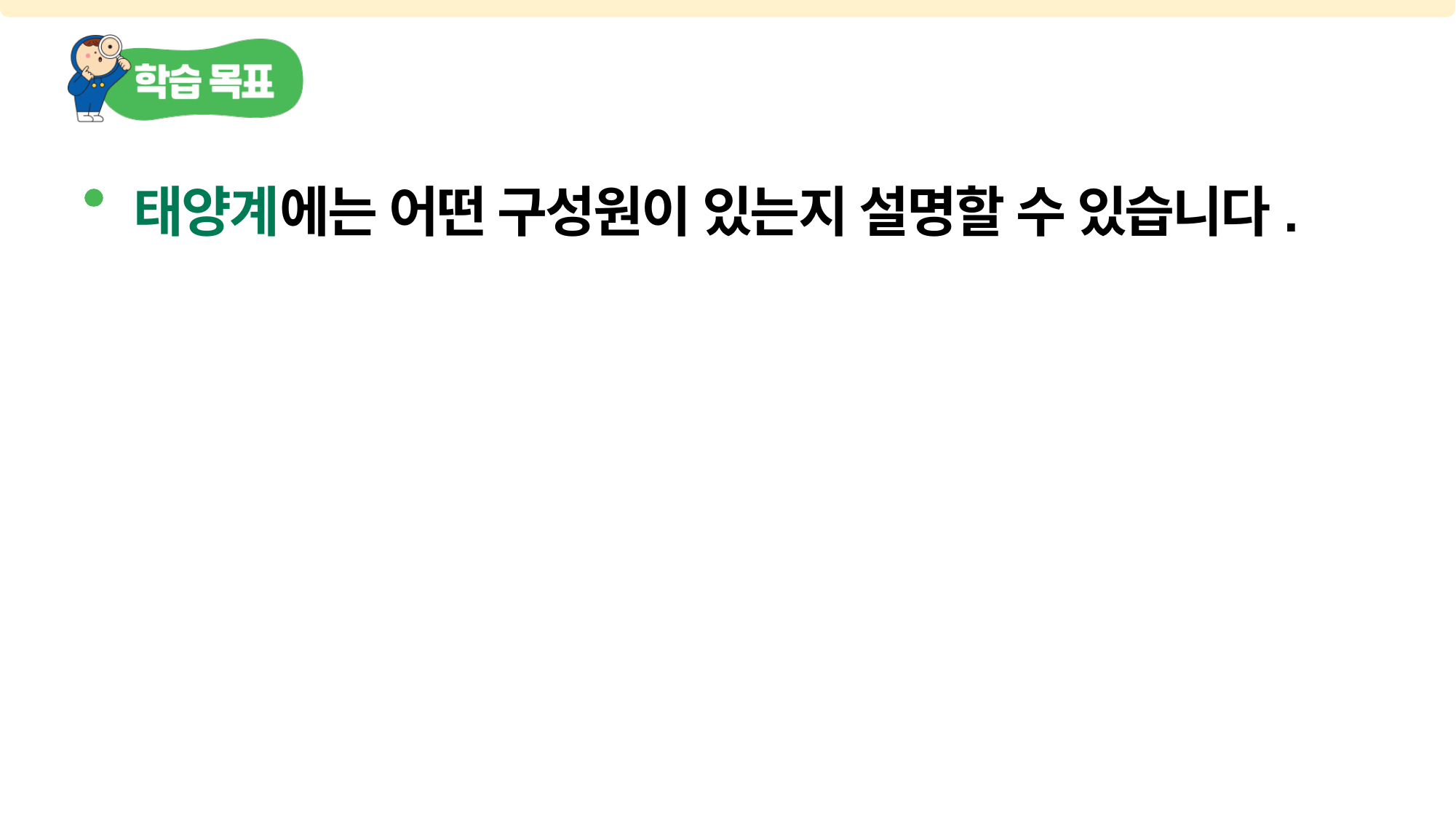

태양계에는 어떤 구성원이 있는지 설명할 수 있습니다.